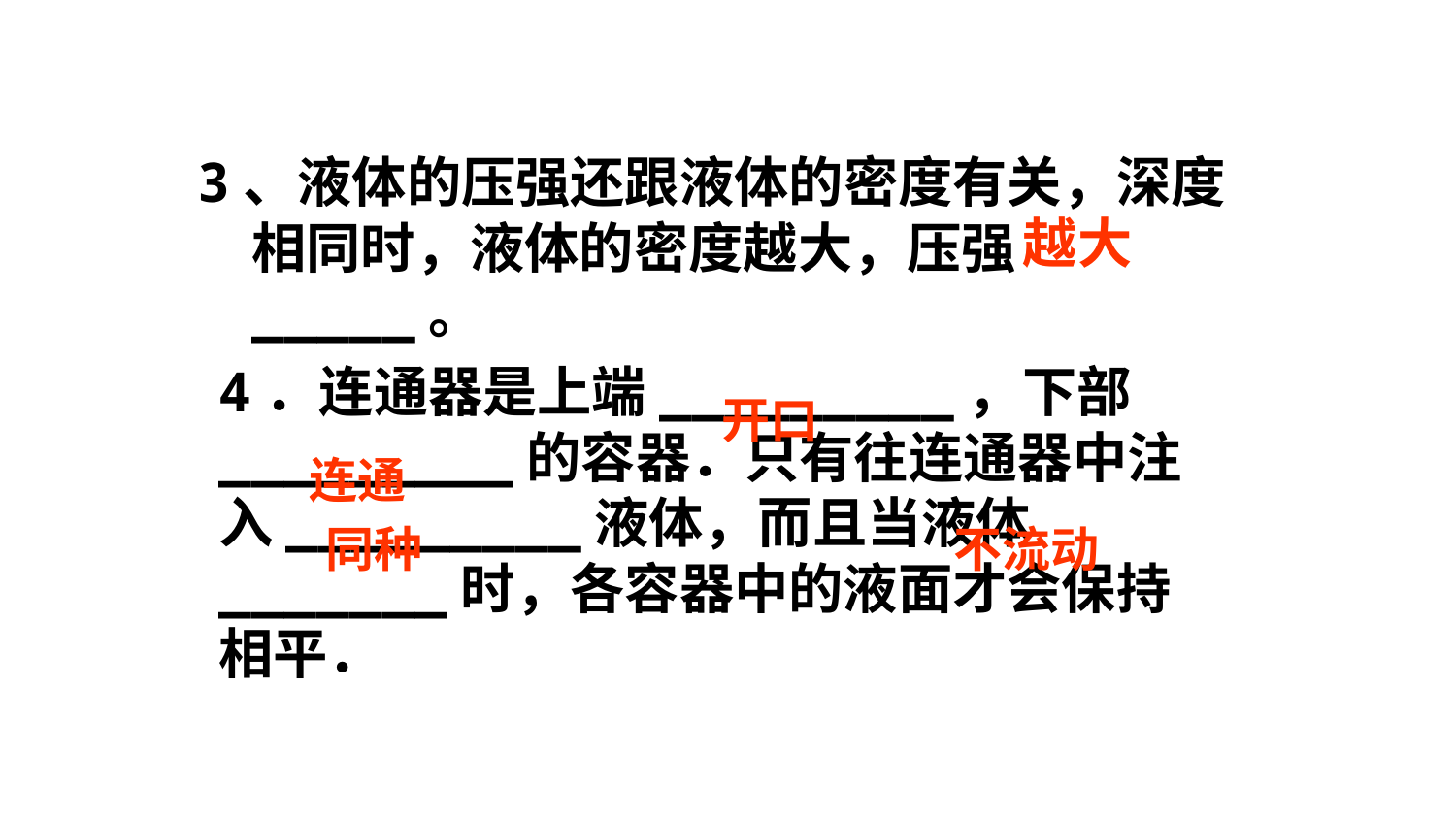

3、液体的压强还跟液体的密度有关，深度相同时，液体的密度越大，压强_____。
越大
4．连通器是上端_________，下部_________的容器．只有往连通器中注入_________液体，而且当液体_______时，各容器中的液面才会保持相平．
开口
连通
同种
不流动